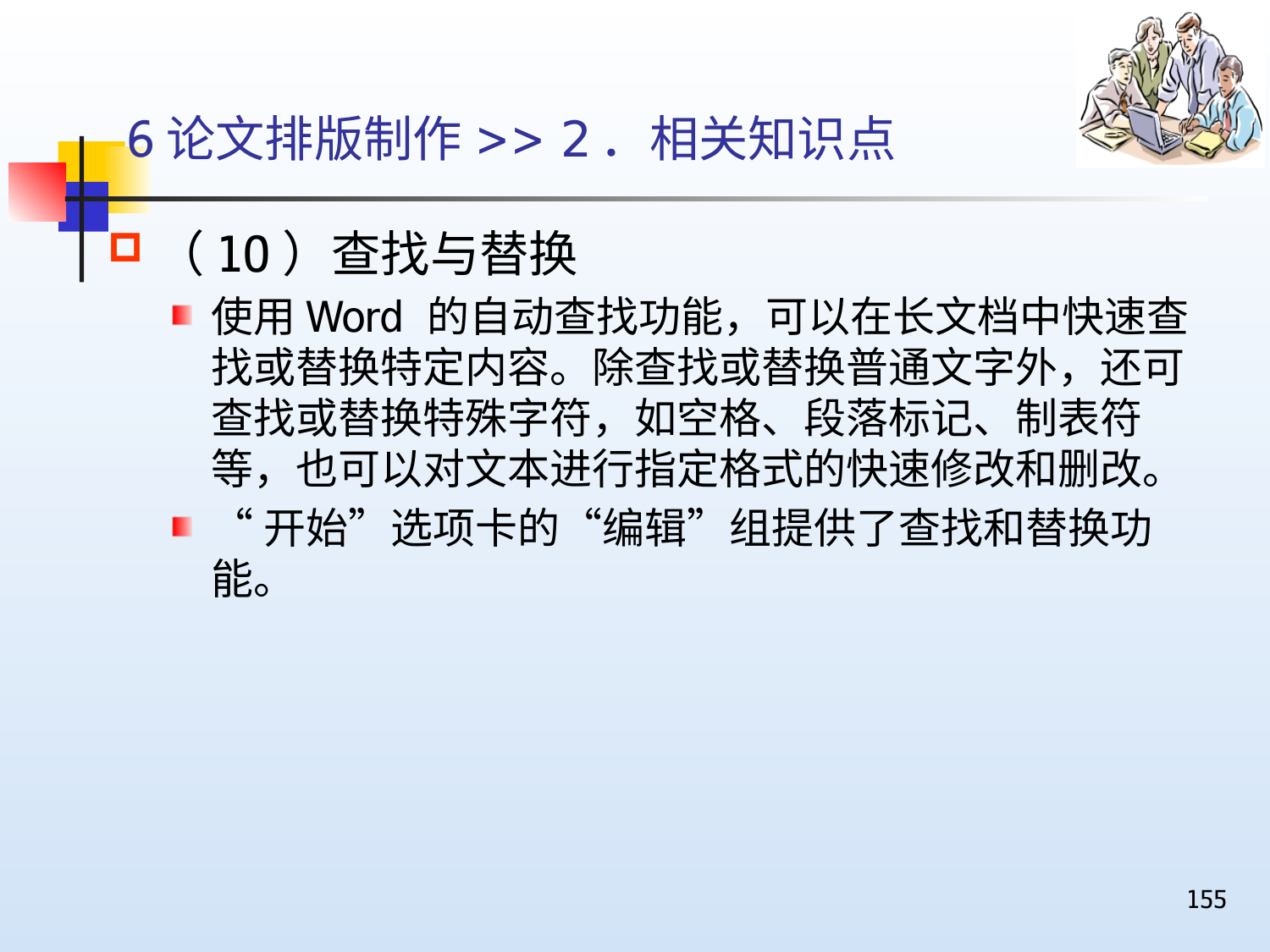

# 6论文排版制作>> 2．相关知识点
（10）查找与替换
使用Word 的自动查找功能，可以在长文档中快速查找或替换特定内容。除查找或替换普通文字外，还可查找或替换特殊字符，如空格、段落标记、制表符等，也可以对文本进行指定格式的快速修改和删改。
“开始”选项卡的“编辑”组提供了查找和替换功能。
155